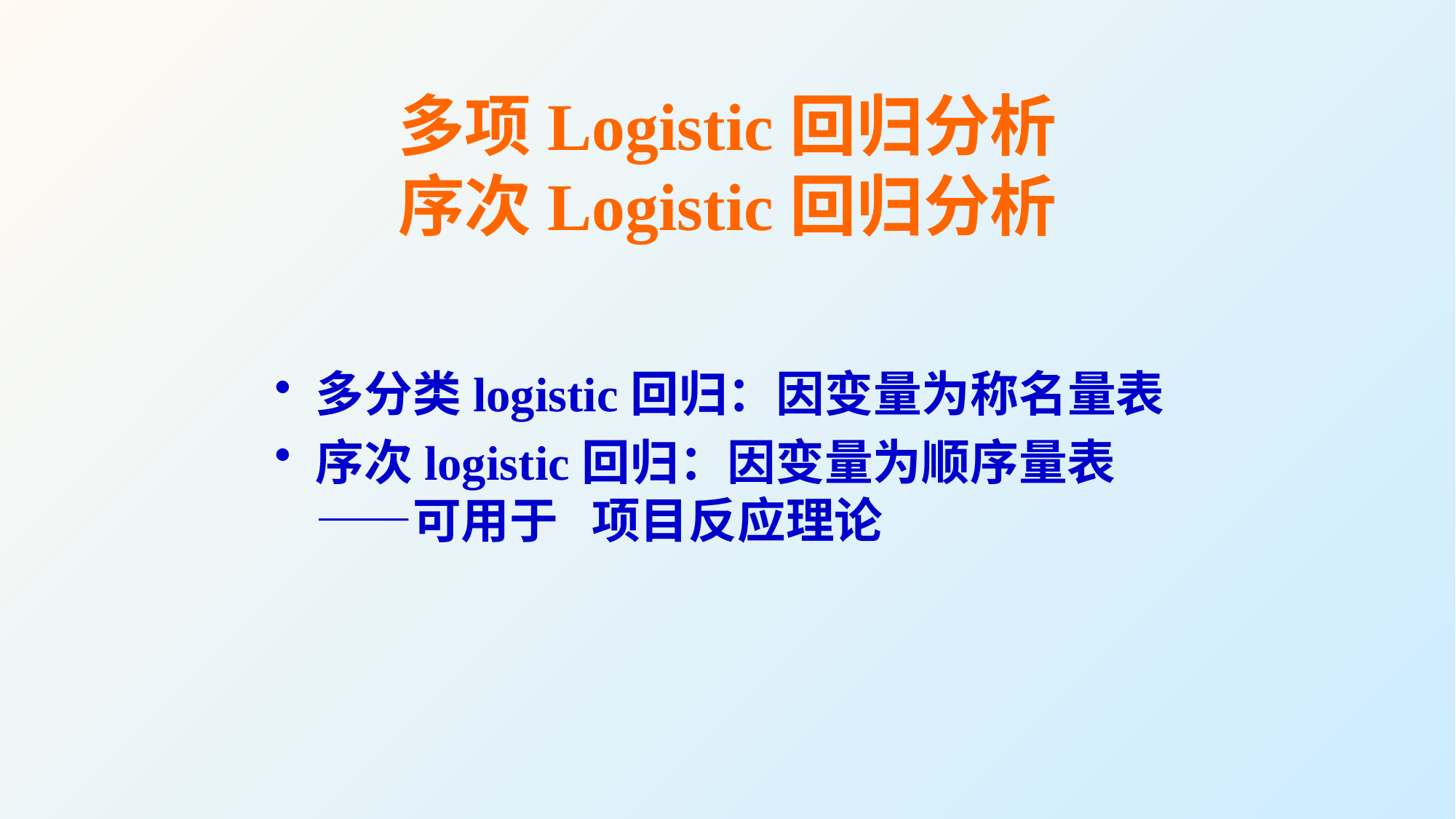

# 多项Logistic回归分析 序次Logistic回归分析
多分类logistic回归：因变量为称名量表
序次logistic回归：因变量为顺序量表——可用于   项目反应理论